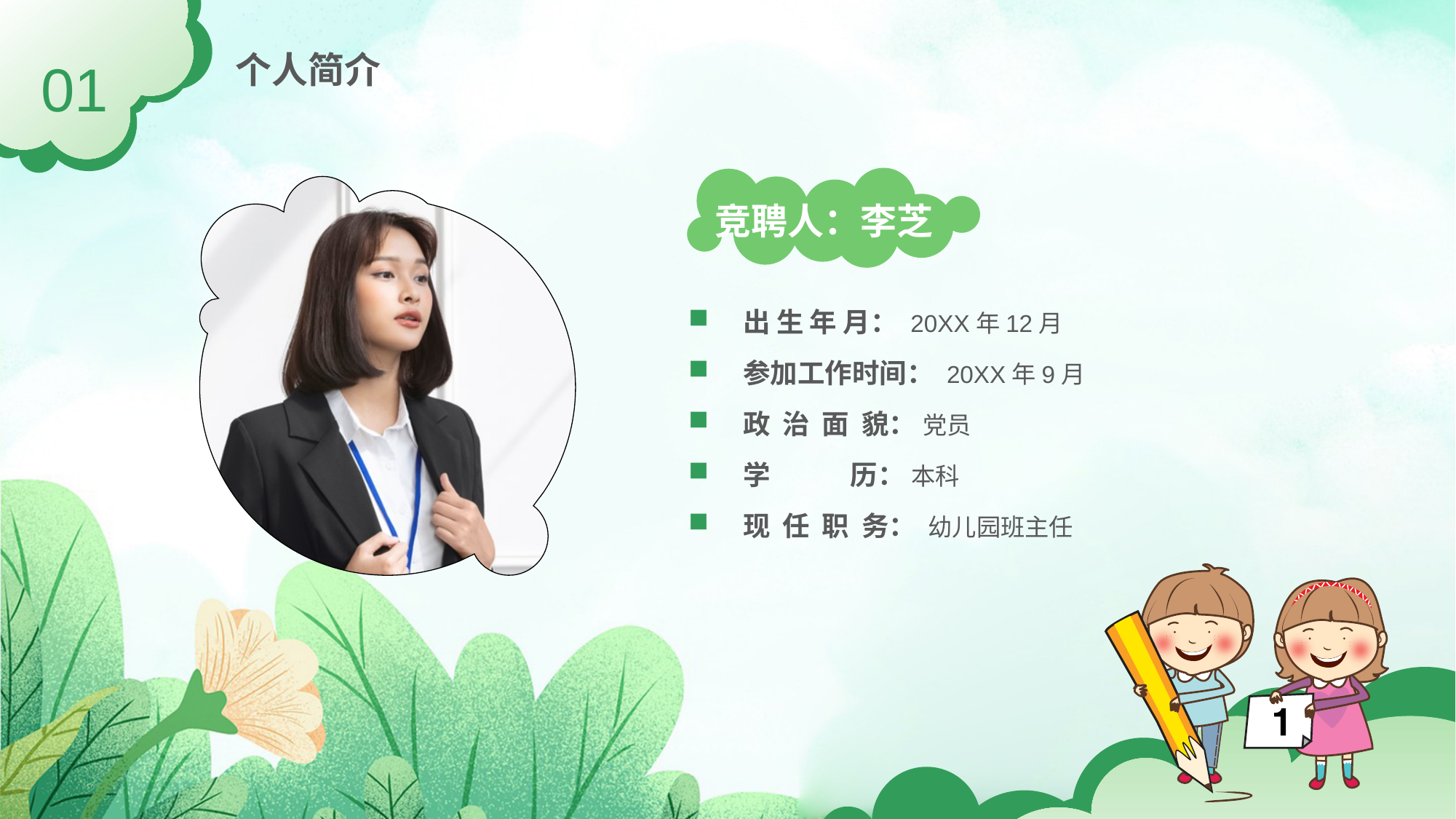

个人简介
01

竞聘人：李芝
出 生 年 月： 20XX年12月
参加工作时间： 20XX年9月
政  治  面  貌： 党员
学             历： 本科
现  任  职  务：  幼儿园班主任